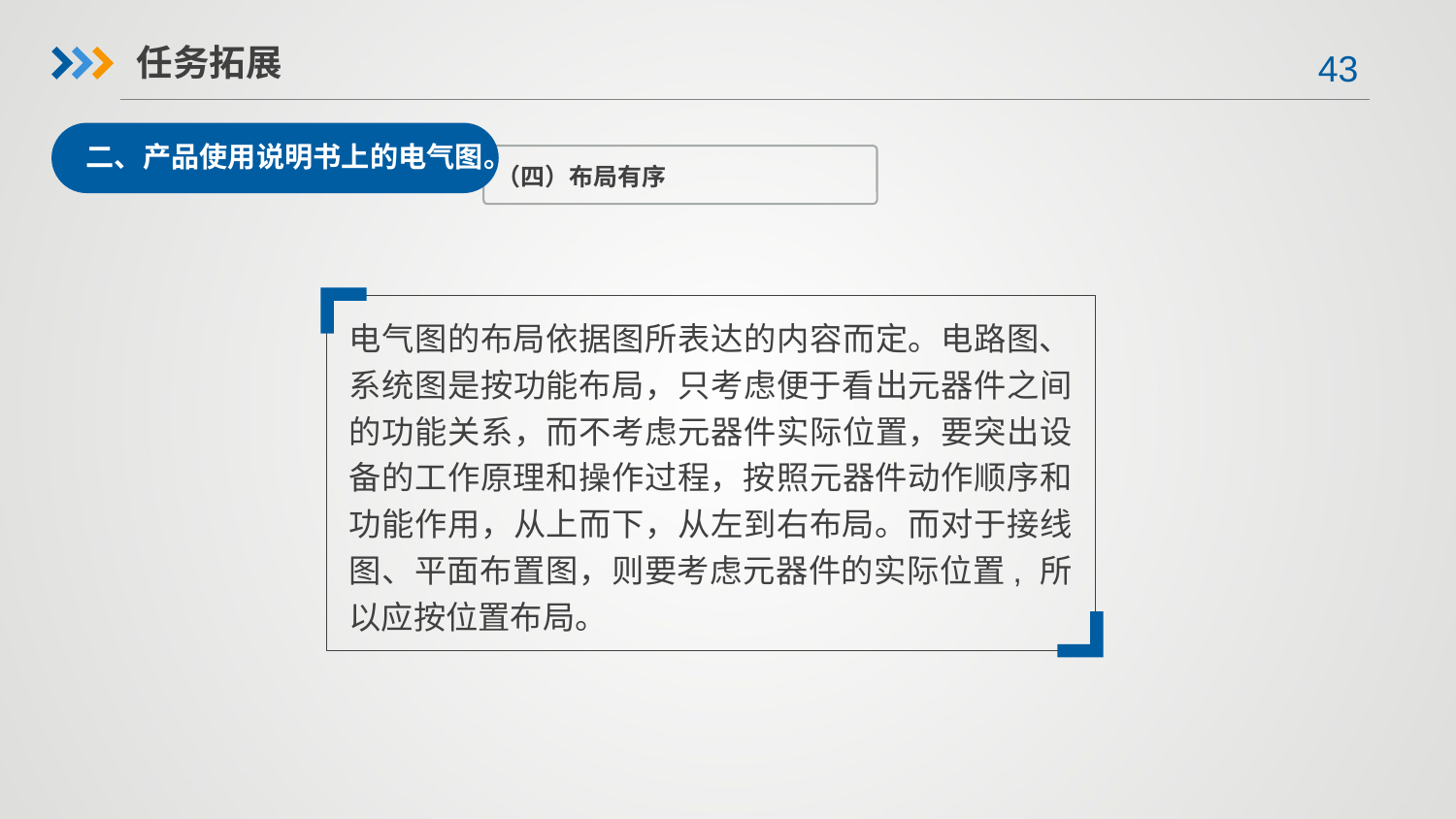

任务拓展

二、产品使用说明书上的电气图。

（四）布局有序

电气图的布局依据图所表达的内容而定。电路图、系统图是按功能布局，只考虑便于看出元器件之间的功能关系，而不考虑元器件实际位置，要突出设备的工作原理和操作过程，按照元器件动作顺序和功能作用，从上而下，从左到右布局。而对于接线图、平面布置图，则要考虑元器件的实际位置, 所以应按位置布局。